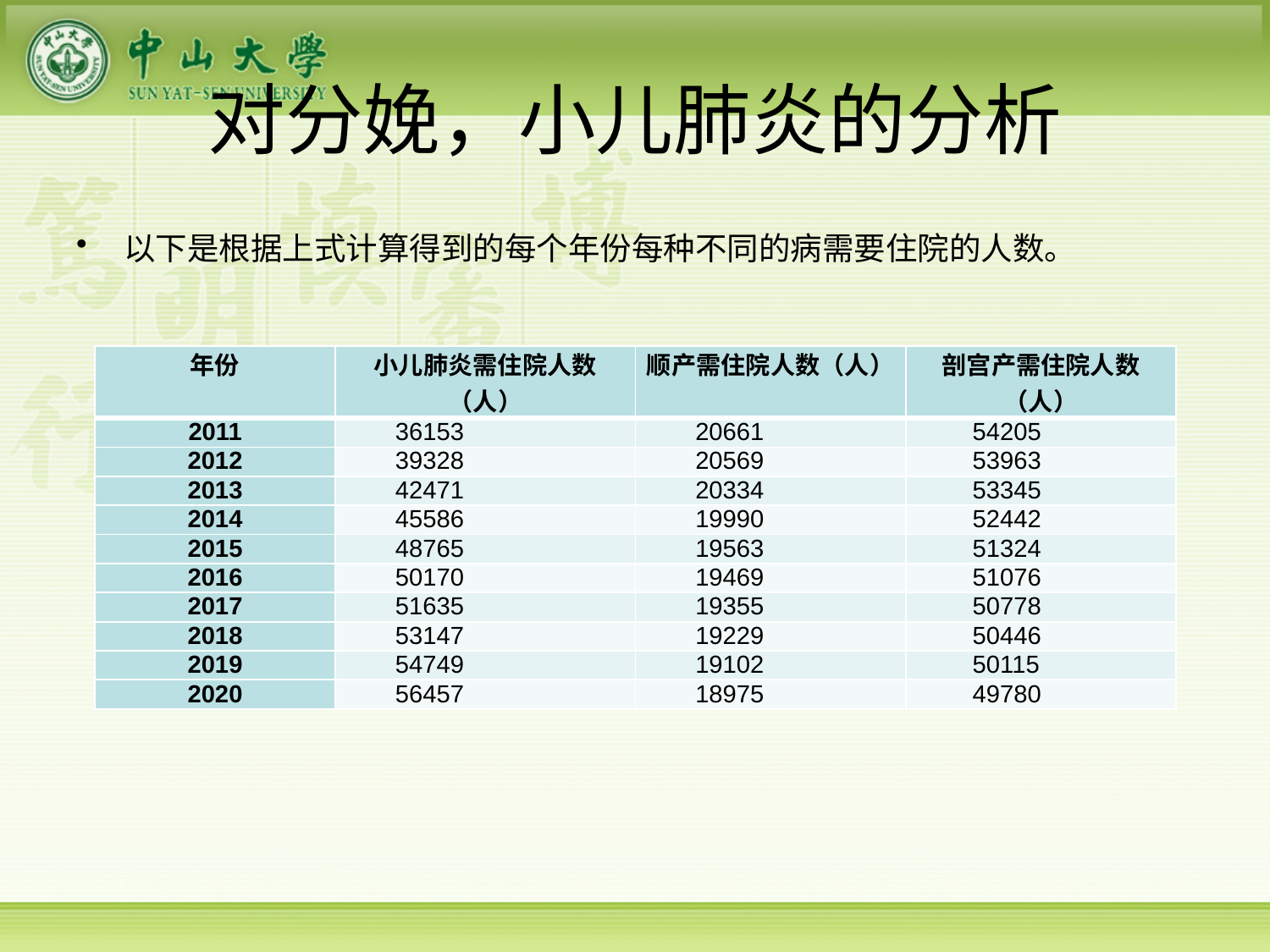

# 对分娩，小儿肺炎的分析
以下是根据上式计算得到的每个年份每种不同的病需要住院的人数。
| 年份 | 小儿肺炎需住院人数（人） | 顺产需住院人数（人） | 剖宫产需住院人数（人） |
| --- | --- | --- | --- |
| 2011 | 36153 | 20661 | 54205 |
| 2012 | 39328 | 20569 | 53963 |
| 2013 | 42471 | 20334 | 53345 |
| 2014 | 45586 | 19990 | 52442 |
| 2015 | 48765 | 19563 | 51324 |
| 2016 | 50170 | 19469 | 51076 |
| 2017 | 51635 | 19355 | 50778 |
| 2018 | 53147 | 19229 | 50446 |
| 2019 | 54749 | 19102 | 50115 |
| 2020 | 56457 | 18975 | 49780 |